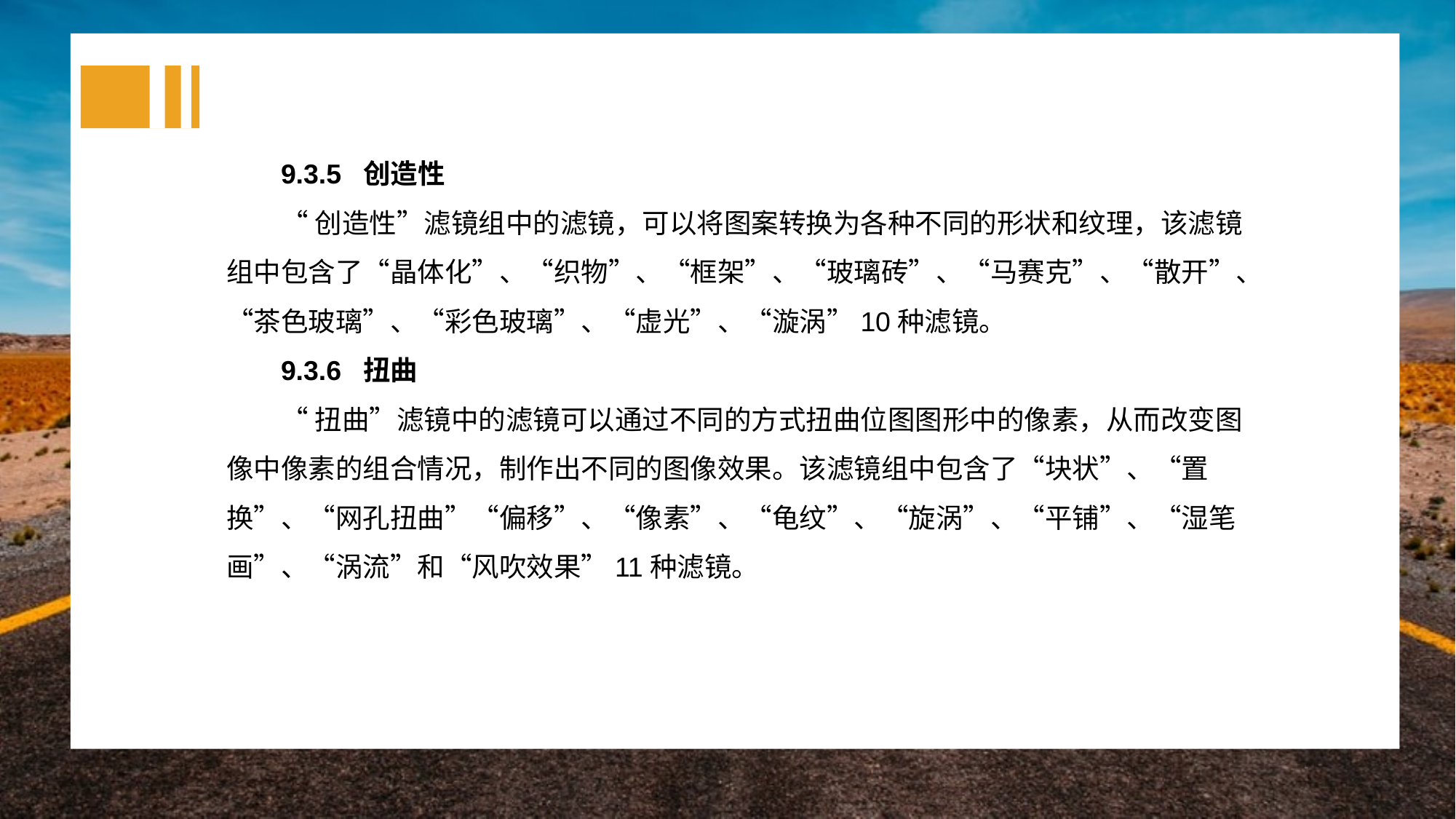

9.3.5  创造性
“创造性”滤镜组中的滤镜，可以将图案转换为各种不同的形状和纹理，该滤镜组中包含了“晶体化”、“织物”、“框架”、“玻璃砖”、“马赛克”、“散开”、“茶色玻璃”、“彩色玻璃”、“虚光”、“漩涡”10种滤镜。
9.3.6  扭曲
“扭曲”滤镜中的滤镜可以通过不同的方式扭曲位图图形中的像素，从而改变图像中像素的组合情况，制作出不同的图像效果。该滤镜组中包含了“块状”、“置换”、“网孔扭曲”“偏移”、“像素”、“龟纹”、“旋涡”、“平铺”、“湿笔画”、“涡流”和“风吹效果”11种滤镜。